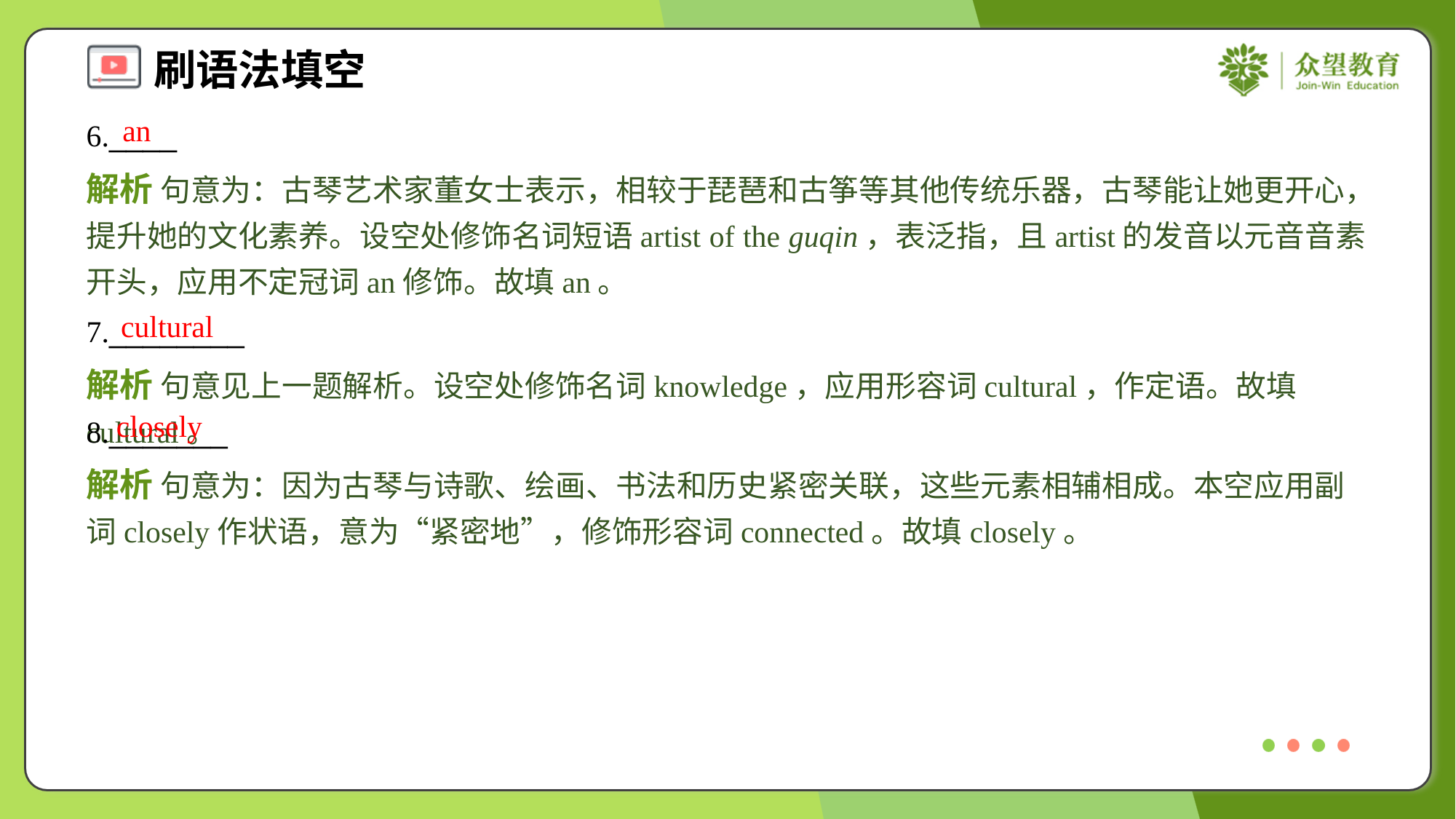

an
6.____
解析 句意为：古琴艺术家董女士表示，相较于琵琶和古筝等其他传统乐器，古琴能让她更开心，提升她的文化素养。设空处修饰名词短语artist of the guqin，表泛指，且artist的发音以元音音素开头，应用不定冠词an修饰。故填an。
cultural
7.________
解析 句意见上一题解析。设空处修饰名词knowledge，应用形容词cultural，作定语。故填cultural。
closely
8._______
解析 句意为：因为古琴与诗歌、绘画、书法和历史紧密关联，这些元素相辅相成。本空应用副词closely作状语，意为“紧密地”，修饰形容词connected。故填closely。